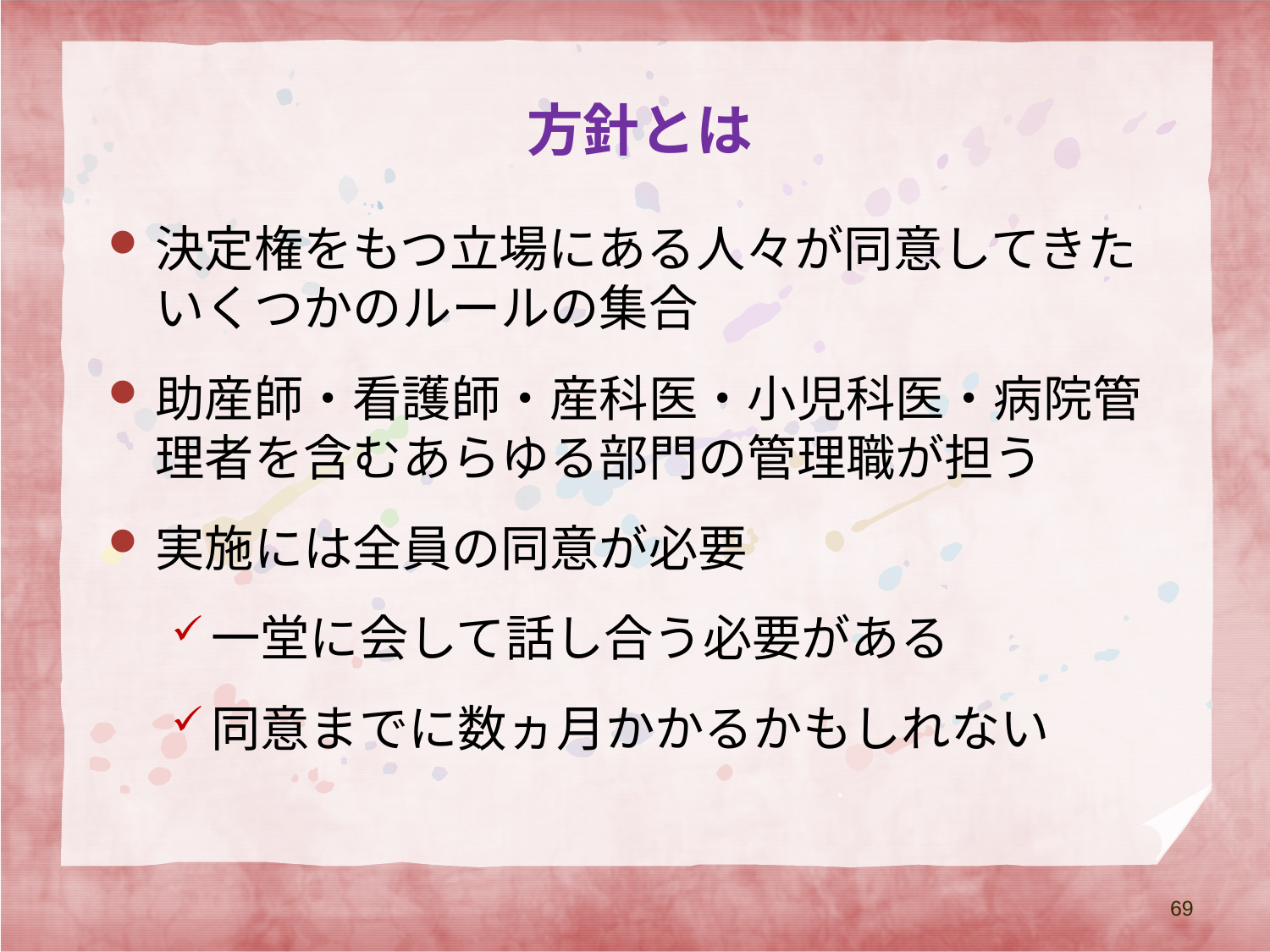

# 方針とは
決定権をもつ立場にある人々が同意してきたいくつかのルールの集合
助産師・看護師・産科医・小児科医・病院管理者を含むあらゆる部門の管理職が担う
実施には全員の同意が必要
一堂に会して話し合う必要がある
同意までに数ヵ月かかるかもしれない

69